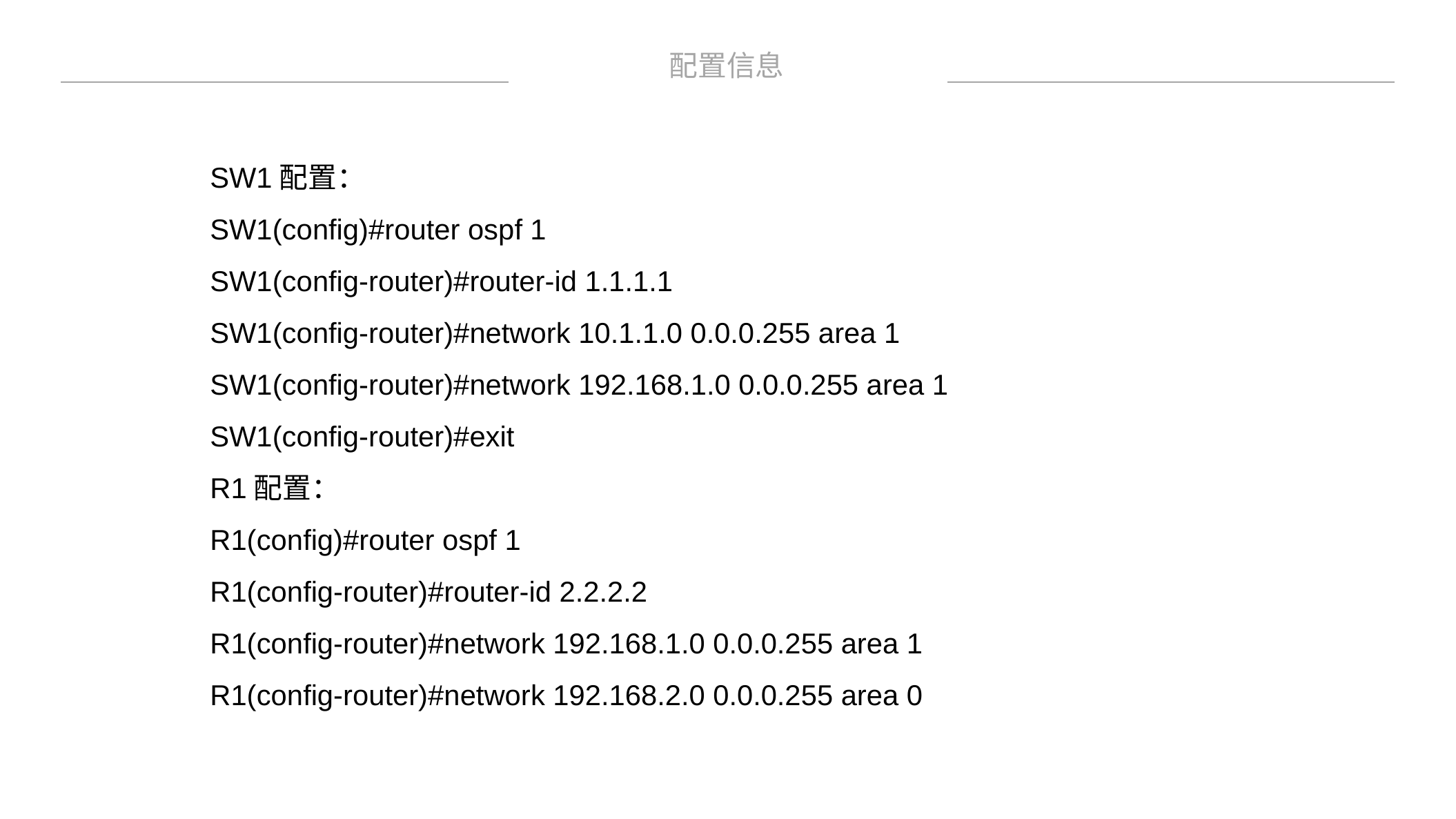

配置信息
SW1配置：
SW1(config)#router ospf 1
SW1(config-router)#router-id 1.1.1.1
SW1(config-router)#network 10.1.1.0 0.0.0.255 area 1
SW1(config-router)#network 192.168.1.0 0.0.0.255 area 1
SW1(config-router)#exit
R1配置：
R1(config)#router ospf 1
R1(config-router)#router-id 2.2.2.2
R1(config-router)#network 192.168.1.0 0.0.0.255 area 1
R1(config-router)#network 192.168.2.0 0.0.0.255 area 0